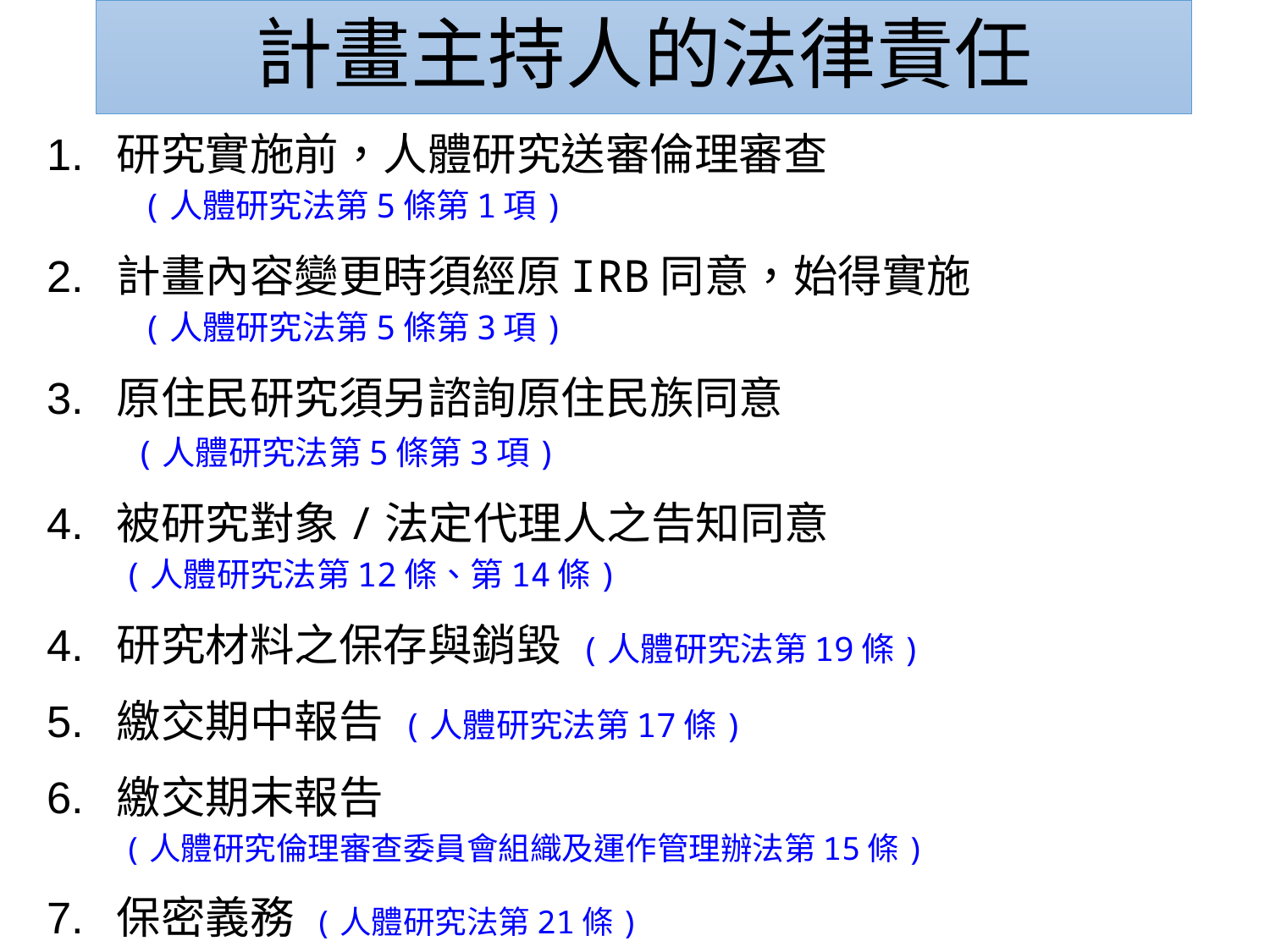

# 計畫主持人的法律責任
研究實施前，人體研究送審倫理審查
     (人體研究法第5條第1項)
計畫內容變更時須經原IRB同意，始得實施
     (人體研究法第5條第3項)
原住民研究須另諮詢原住民族同意
    (人體研究法第5條第3項)
被研究對象/法定代理人之告知同意
    (人體研究法第12條、第14條)
研究材料之保存與銷毀 (人體研究法第19條)
繳交期中報告 (人體研究法第17條)
繳交期末報告
    (人體研究倫理審查委員會組織及運作管理辦法第15條)
保密義務 (人體研究法第21條)